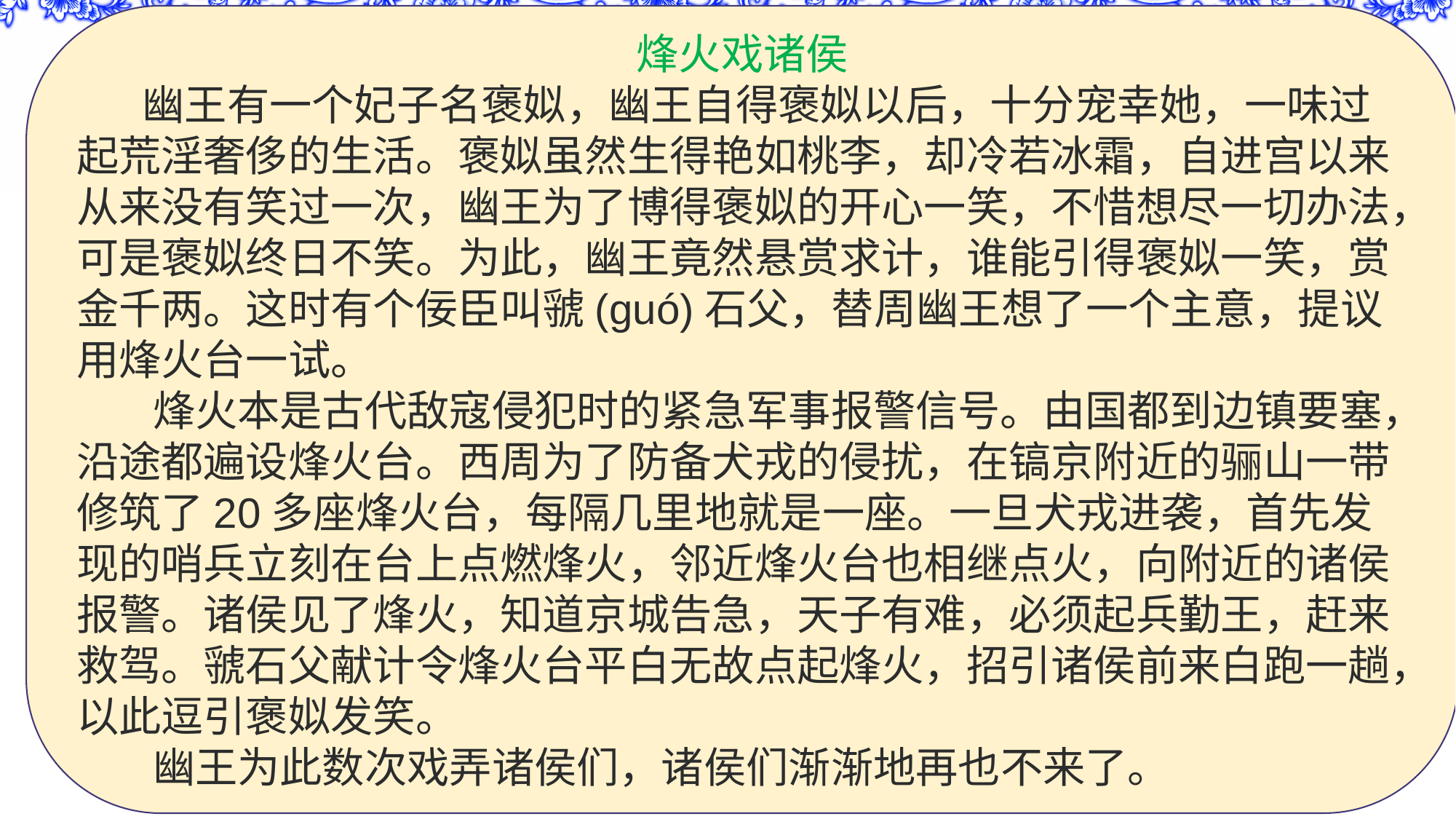

烽火戏诸侯
       幽王有一个妃子名褒姒，幽王自得褒姒以后，十分宠幸她，一味过起荒淫奢侈的生活。褒姒虽然生得艳如桃李，却冷若冰霜，自进宫以来从来没有笑过一次，幽王为了博得褒姒的开心一笑，不惜想尽一切办法，可是褒姒终日不笑。为此，幽王竟然悬赏求计，谁能引得褒姒一笑，赏金千两。这时有个佞臣叫虢(guó)石父，替周幽王想了一个主意，提议用烽火台一试。
       烽火本是古代敌寇侵犯时的紧急军事报警信号。由国都到边镇要塞，沿途都遍设烽火台。西周为了防备犬戎的侵扰，在镐京附近的骊山一带修筑了20多座烽火台，每隔几里地就是一座。一旦犬戎进袭，首先发现的哨兵立刻在台上点燃烽火，邻近烽火台也相继点火，向附近的诸侯报警。诸侯见了烽火，知道京城告急，天子有难，必须起兵勤王，赶来救驾。虢石父献计令烽火台平白无故点起烽火，招引诸侯前来白跑一趟，以此逗引褒姒发笑。
       幽王为此数次戏弄诸侯们，诸侯们渐渐地再也不来了。
# 4、西周灭亡和东周开始
       公元前771年，西北的民族犬戎进犯镐京，诸侯不再派兵相救。幽王被杀，西周灭亡。

       幽王死后，平王继位，然平王已无力驱逐犬戎，于公元前770年将都城东迁洛邑，史称“平王东迁”。此后的周朝史称东周。